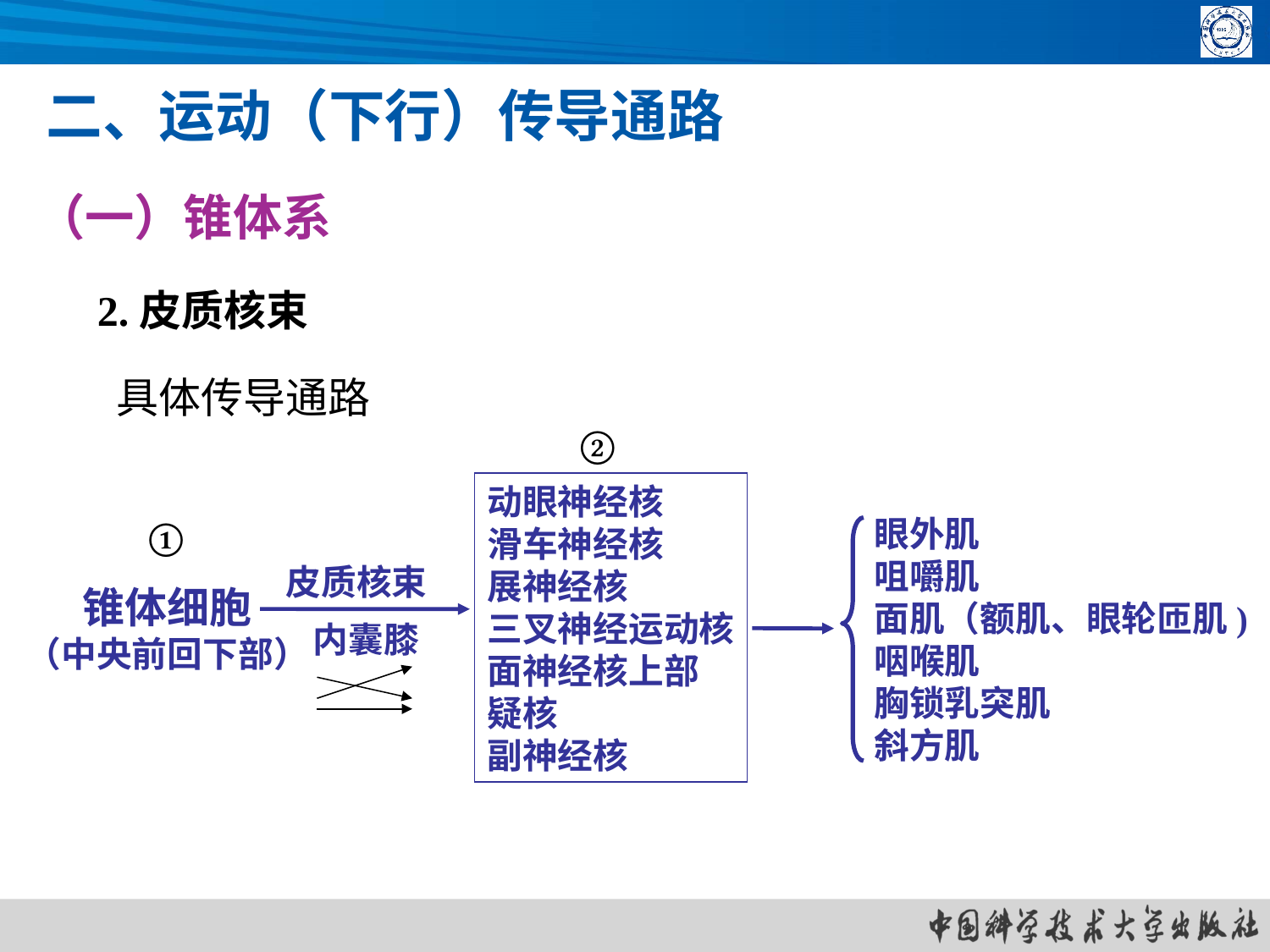

二、运动（下行）传导通路
（一）锥体系
2.皮质核束
具体传导通路
②
动眼神经核
滑车神经核
展神经核
三叉神经运动核
面神经核上部
疑核
副神经核
①
眼外肌
咀嚼肌
面肌（额肌、眼轮匝肌)
咽喉肌
胸锁乳突肌
斜方肌

皮质核束
锥体细胞
（中央前回下部）

内囊膝